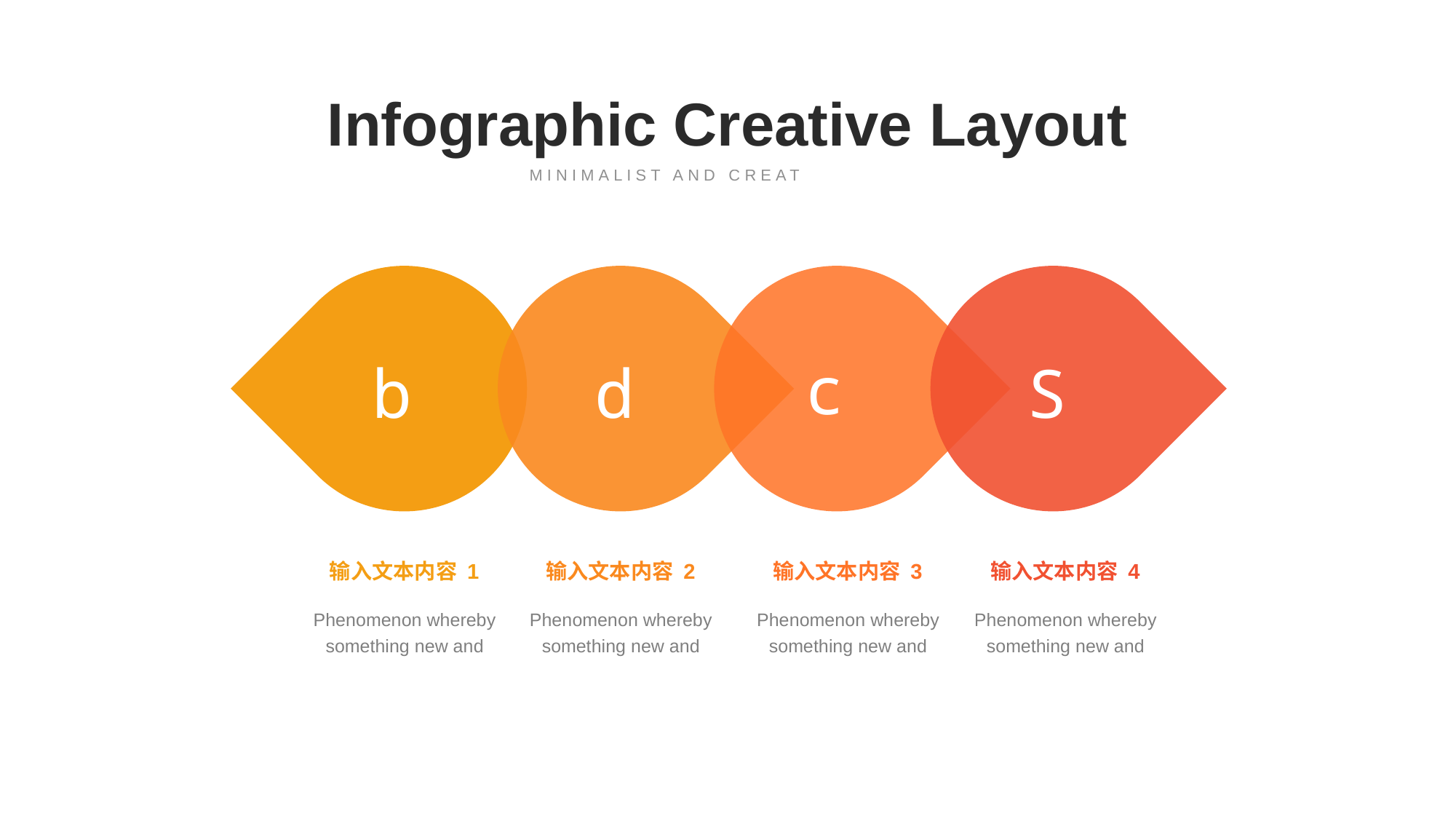

Infographic Creative Layout
MINIMALIST AND CREATIVE THEME

c
b
d
S
输入文本内容 1
Phenomenon whereby something new and
输入文本内容 2
Phenomenon whereby something new and
输入文本内容 3
Phenomenon whereby something new and
输入文本内容 4
Phenomenon whereby something new and